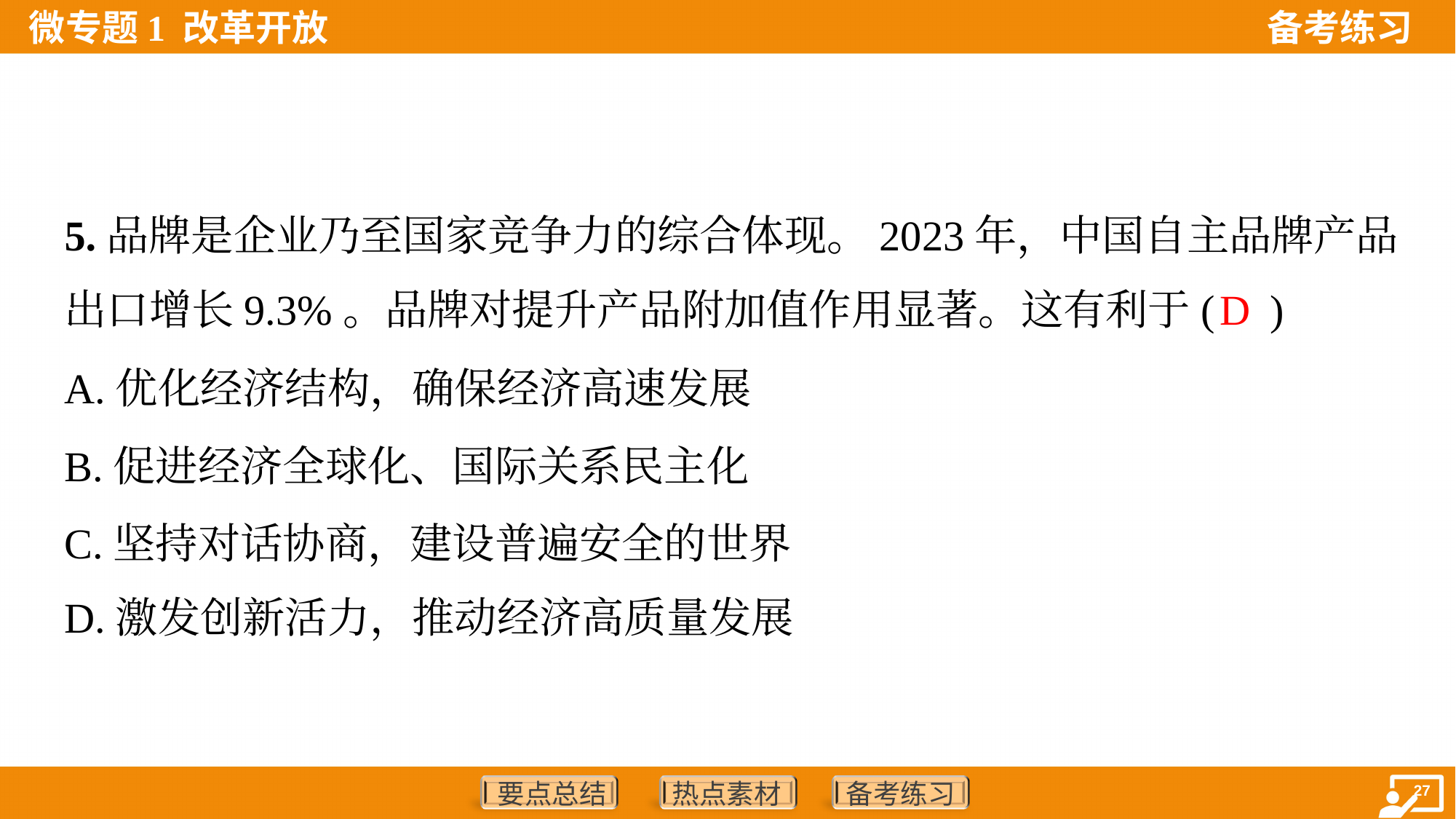

5.品牌是企业乃至国家竞争力的综合体现。2023年，中国自主品牌产品
出口增长9.3%。品牌对提升产品附加值作用显著。这有利于(     )
D
A.优化经济结构，确保经济高速发展
B.促进经济全球化、国际关系民主化
C.坚持对话协商，建设普遍安全的世界
D.激发创新活力，推动经济高质量发展